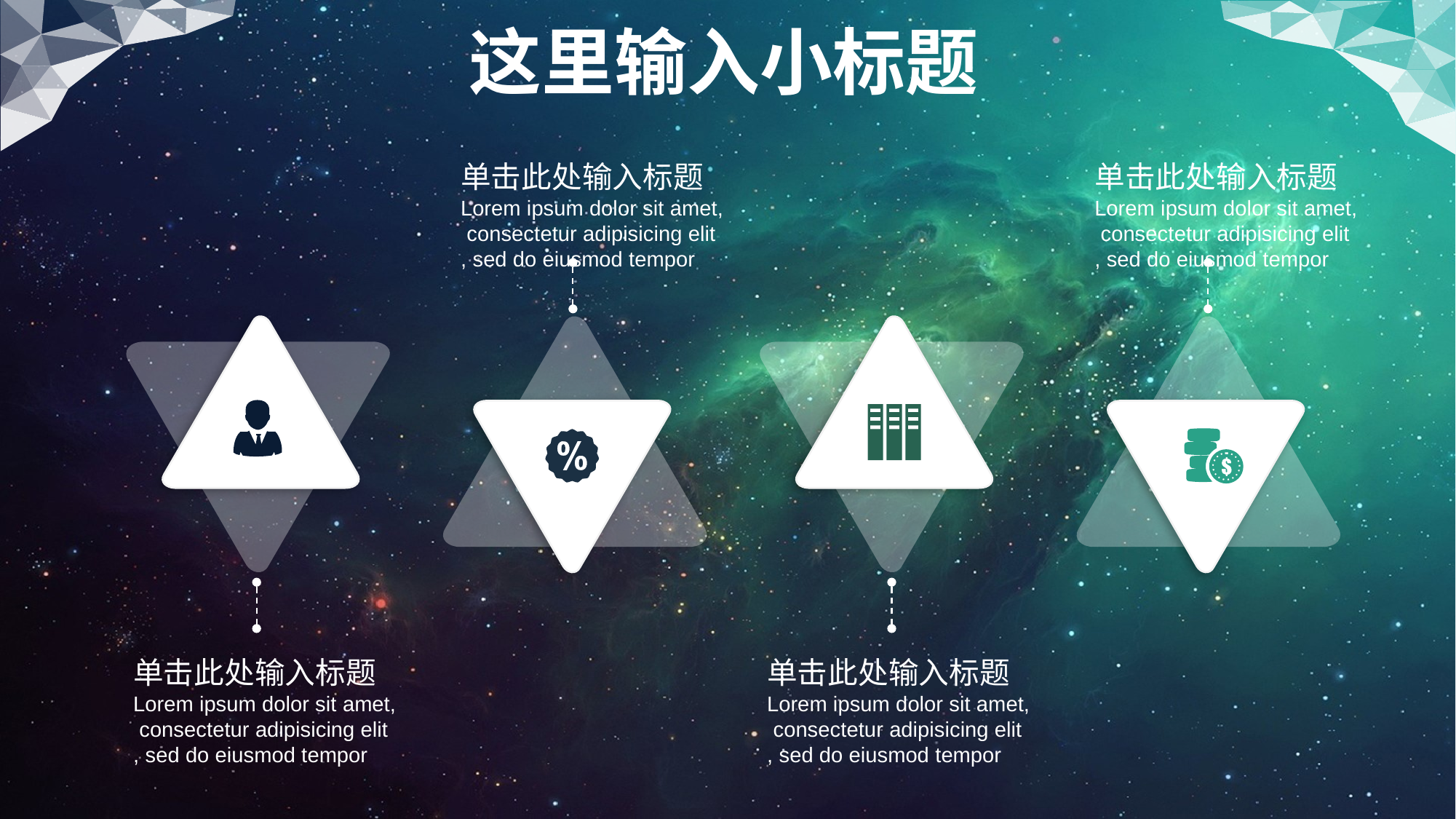

这里输入小标题
单击此处输入标题
Lorem ipsum dolor sit amet,
 consectetur adipisicing elit
, sed do eiusmod tempor
单击此处输入标题
Lorem ipsum dolor sit amet,
 consectetur adipisicing elit
, sed do eiusmod tempor

单击此处输入标题
Lorem ipsum dolor sit amet,
 consectetur adipisicing elit
, sed do eiusmod tempor
单击此处输入标题
Lorem ipsum dolor sit amet,
 consectetur adipisicing elit
, sed do eiusmod tempor